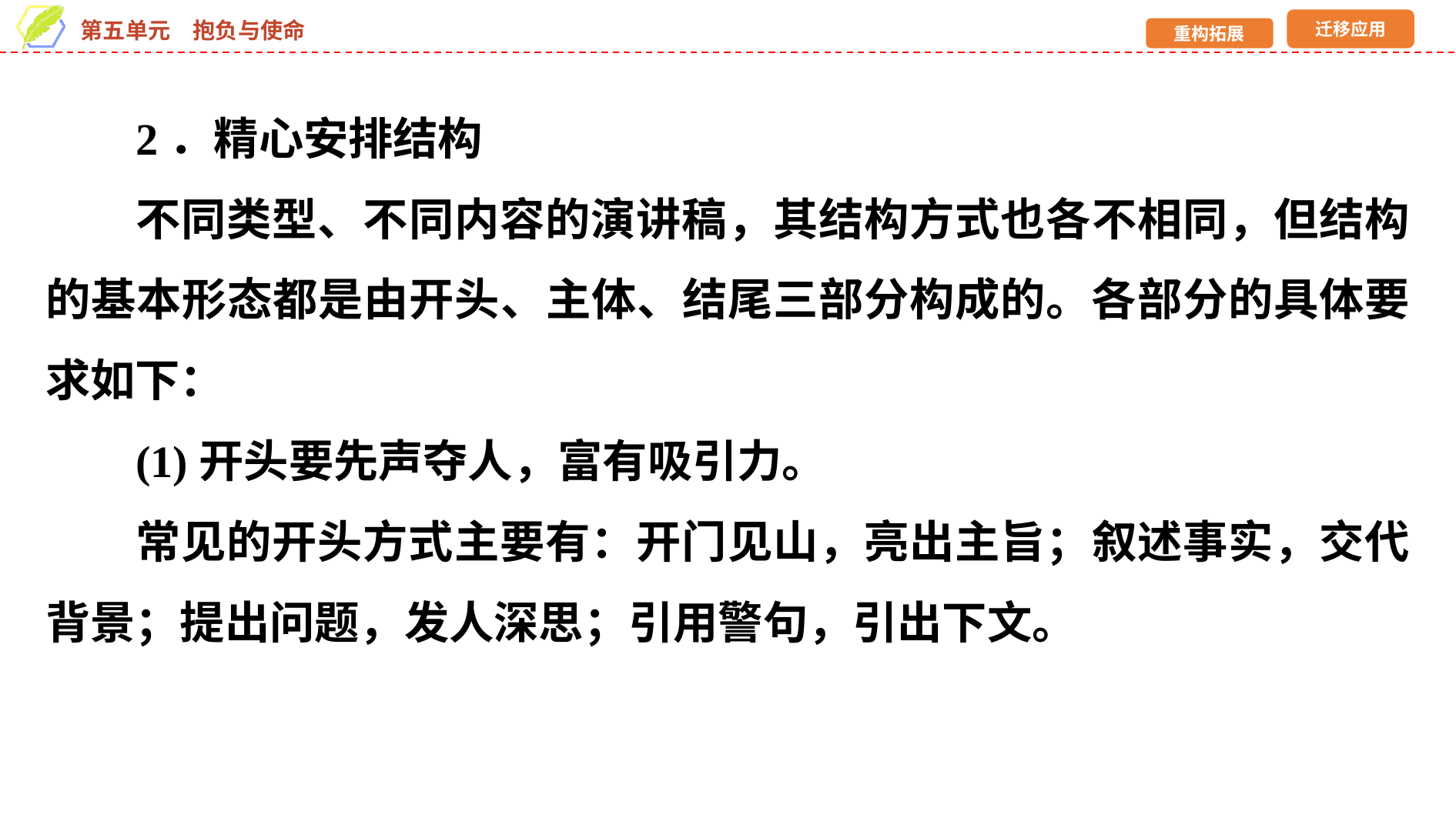

2．精心安排结构
不同类型、不同内容的演讲稿，其结构方式也各不相同，但结构的基本形态都是由开头、主体、结尾三部分构成的。各部分的具体要求如下：
(1)开头要先声夺人，富有吸引力。
常见的开头方式主要有：开门见山，亮出主旨；叙述事实，交代背景；提出问题，发人深思；引用警句，引出下文。